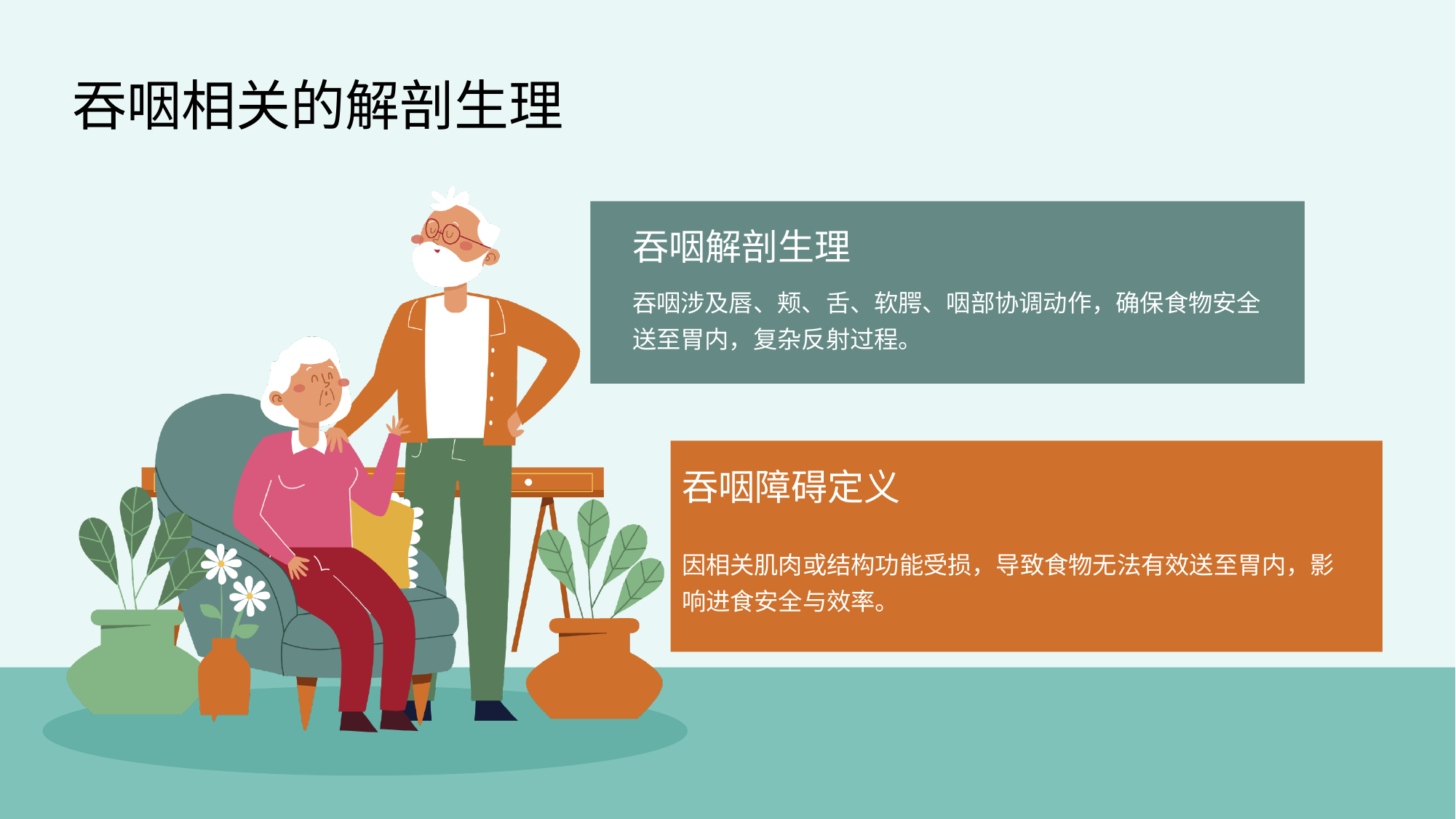

吞咽相关的解剖生理

吞咽解剖生理
吞咽涉及唇、颊、舌、软腭、咽部协调动作，确保食物安全送至胃内，复杂反射过程。

吞咽障碍定义
因相关肌肉或结构功能受损，导致食物无法有效送至胃内，影响进食安全与效率。